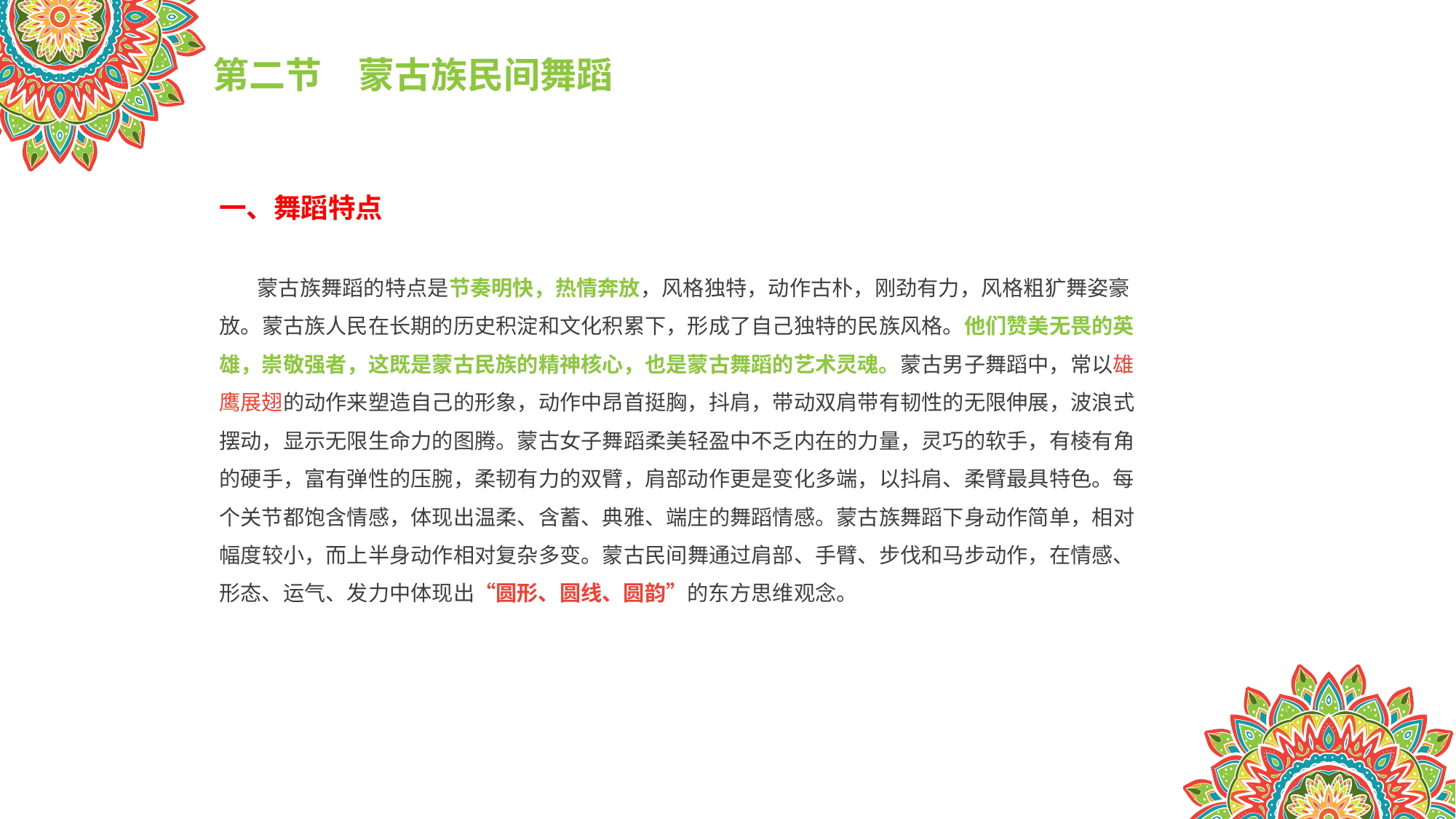

第二节　蒙古族民间舞蹈
一、舞蹈特点

       蒙古族舞蹈的特点是节奏明快，热情奔放，风格独特，动作古朴，刚劲有力，风格粗犷舞姿豪放。蒙古族人民在长期的历史积淀和文化积累下，形成了自己独特的民族风格。他们赞美无畏的英雄，崇敬强者，这既是蒙古民族的精神核心，也是蒙古舞蹈的艺术灵魂。蒙古男子舞蹈中，常以雄鹰展翅的动作来塑造自己的形象，动作中昂首挺胸，抖肩，带动双肩带有韧性的无限伸展，波浪式摆动，显示无限生命力的图腾。蒙古女子舞蹈柔美轻盈中不乏内在的力量，灵巧的软手，有棱有角的硬手，富有弹性的压腕，柔韧有力的双臂，肩部动作更是变化多端，以抖肩、柔臂最具特色。每个关节都饱含情感，体现出温柔、含蓄、典雅、端庄的舞蹈情感。蒙古族舞蹈下身动作简单，相对幅度较小，而上半身动作相对复杂多变。蒙古民间舞通过肩部、手臂、步伐和马步动作，在情感、形态、运气、发力中体现出“圆形、圆线、圆韵”的东方思维观念。